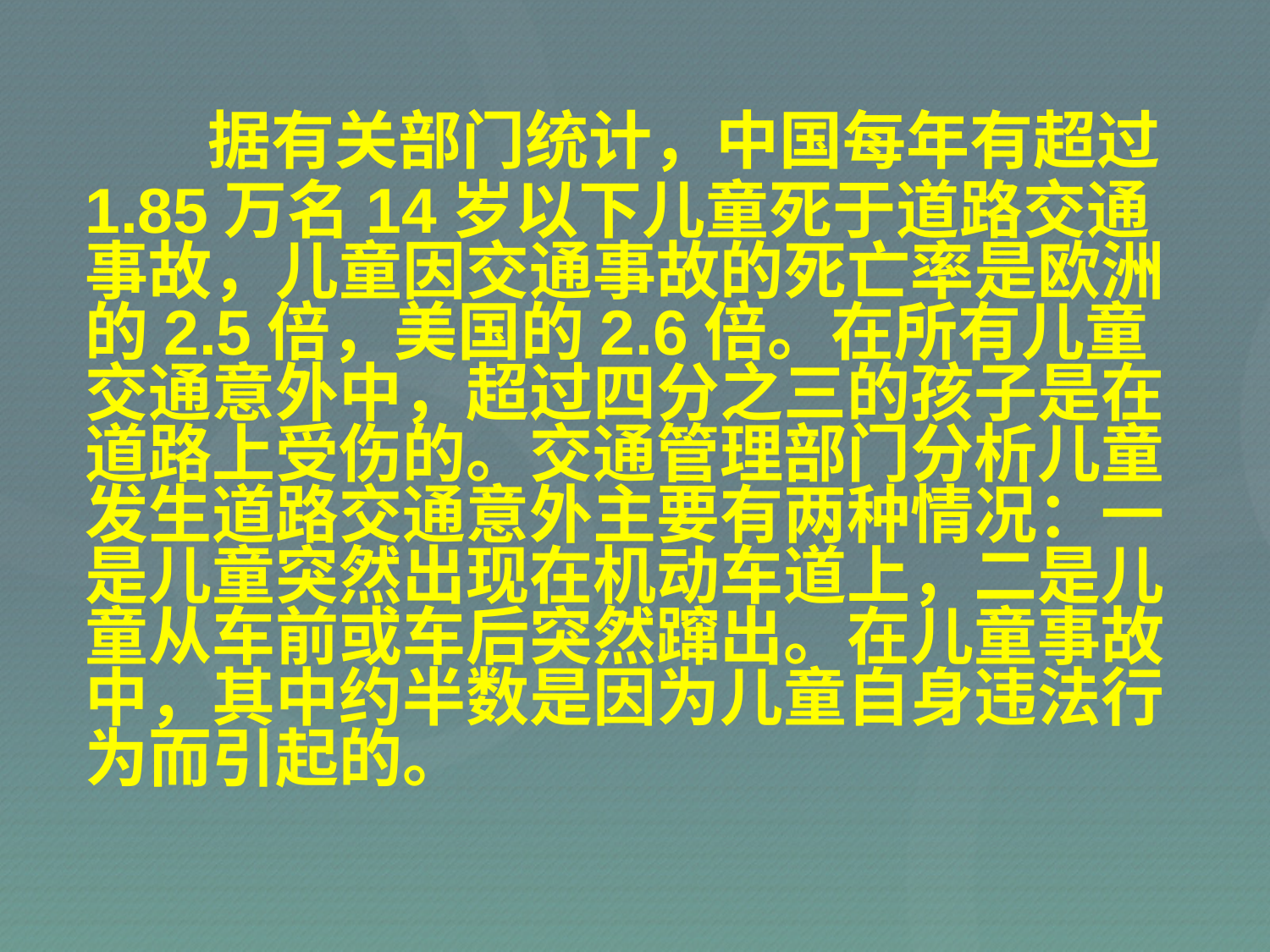

据有关部门统计，中国每年有超过1.85万名14岁以下儿童死于道路交通事故，儿童因交通事故的死亡率是欧洲的2.5倍，美国的2.6倍。在所有儿童交通意外中，超过四分之三的孩子是在道路上受伤的。交通管理部门分析儿童发生道路交通意外主要有两种情况：一是儿童突然出现在机动车道上，二是儿童从车前或车后突然蹿出。在儿童事故中，其中约半数是因为儿童自身违法行为而引起的。